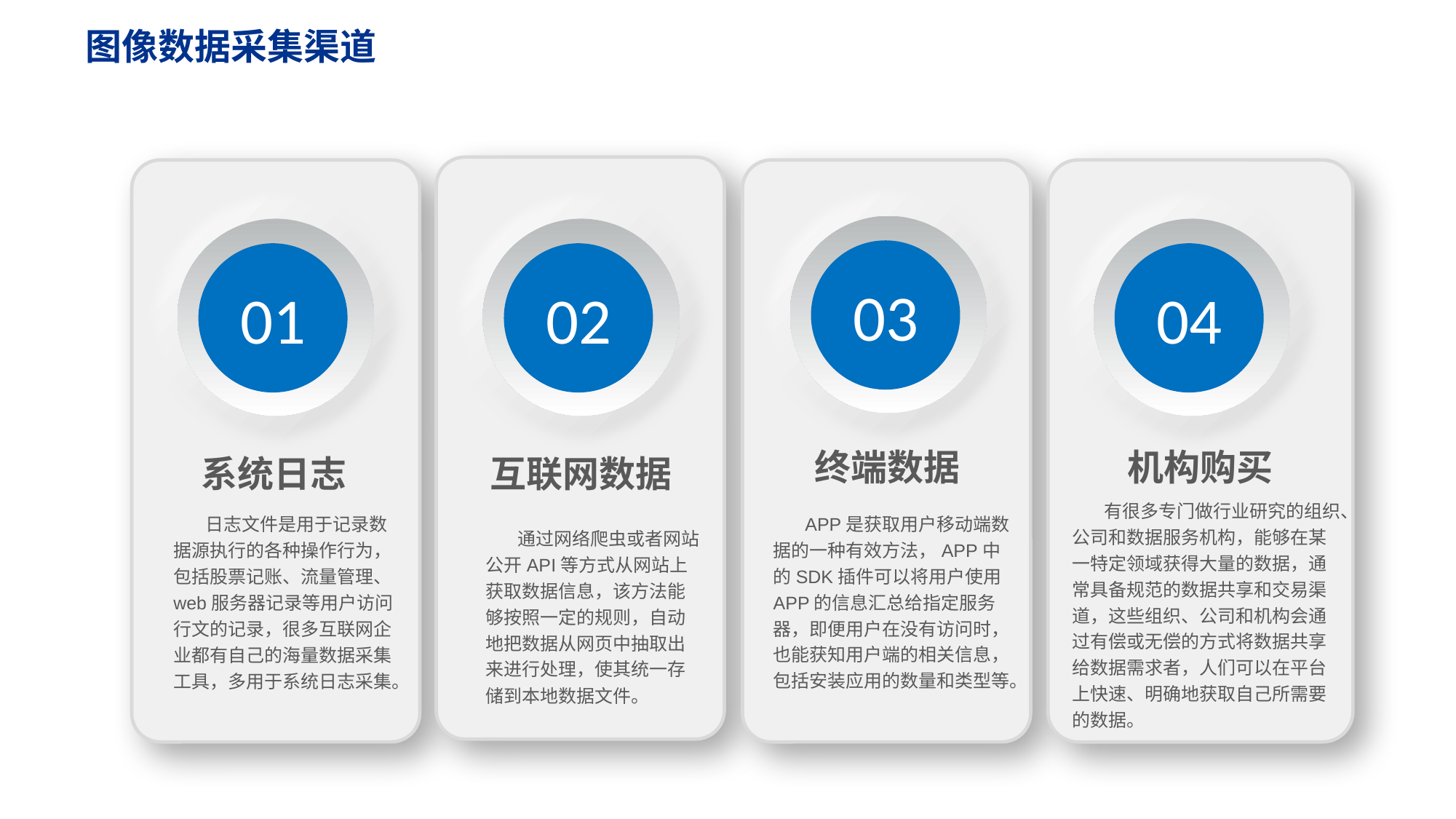

图像数据采集渠道

03

01

02

04
机构购买
终端数据
系统日志
互联网数据
有很多专门做行业研究的组织、公司和数据服务机构，能够在某一特定领域获得大量的数据，通常具备规范的数据共享和交易渠道，这些组织、公司和机构会通过有偿或无偿的方式将数据共享给数据需求者，人们可以在平台上快速、明确地获取自己所需要的数据。
APP是获取用户移动端数据的一种有效方法，APP中的SDK插件可以将用户使用APP的信息汇总给指定服务器，即便用户在没有访问时，也能获知用户端的相关信息，包括安装应用的数量和类型等。
日志文件是用于记录数据源执行的各种操作行为，包括股票记账、流量管理、web服务器记录等用户访问行文的记录，很多互联网企业都有自己的海量数据采集工具，多用于系统日志采集。
通过网络爬虫或者网站公开API等方式从网站上获取数据信息，该方法能够按照一定的规则，自动地把数据从网页中抽取出来进行处理，使其统一存储到本地数据文件。